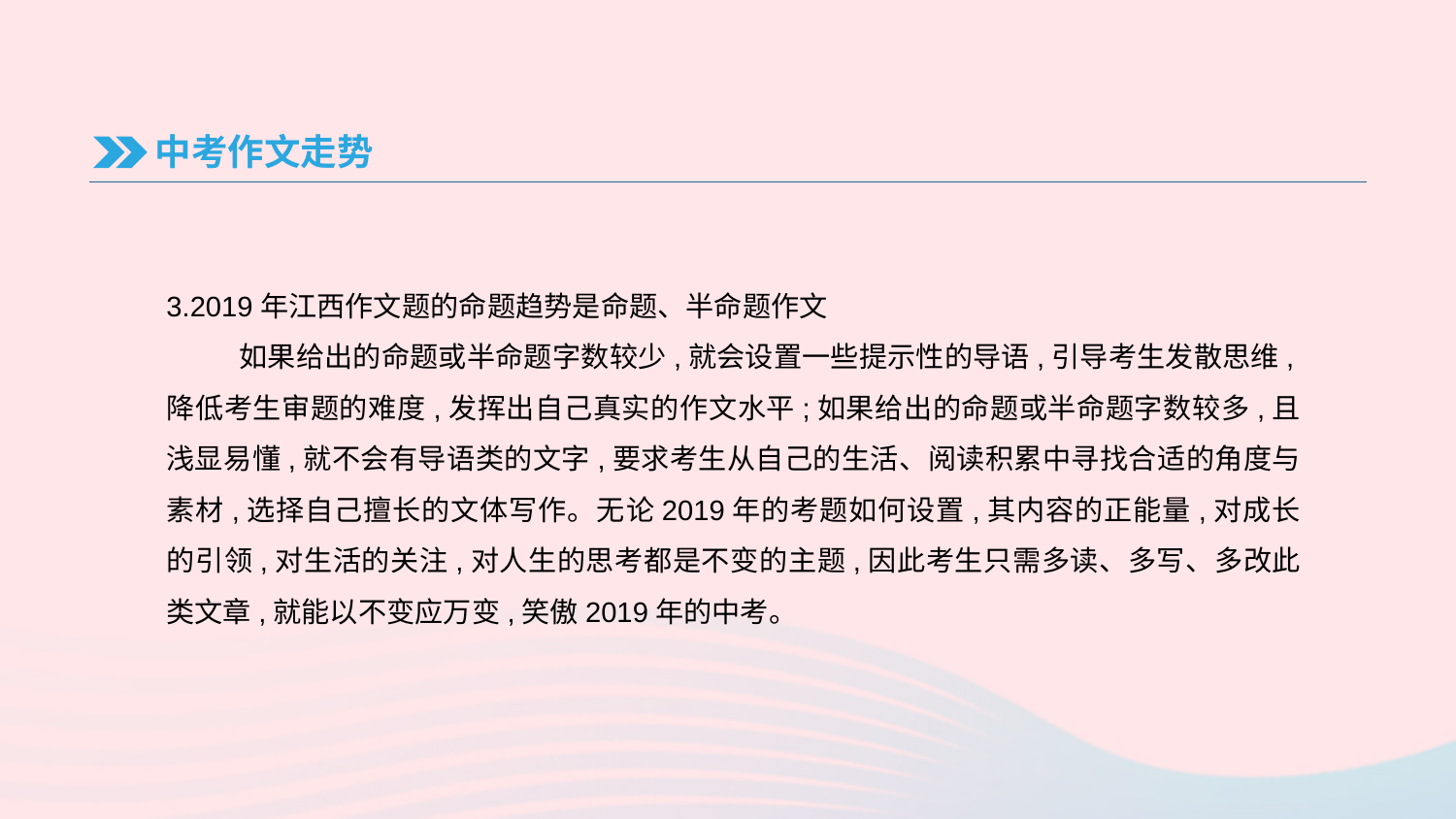

中考作文走势

3.2019年江西作文题的命题趋势是命题、半命题作文
如果给出的命题或半命题字数较少,就会设置一些提示性的导语,引导考生发散思维,降低考生审题的难度,发挥出自己真实的作文水平;如果给出的命题或半命题字数较多,且浅显易懂,就不会有导语类的文字,要求考生从自己的生活、阅读积累中寻找合适的角度与素材,选择自己擅长的文体写作。无论2019年的考题如何设置,其内容的正能量,对成长的引领,对生活的关注,对人生的思考都是不变的主题,因此考生只需多读、多写、多改此类文章,就能以不变应万变,笑傲2019年的中考。